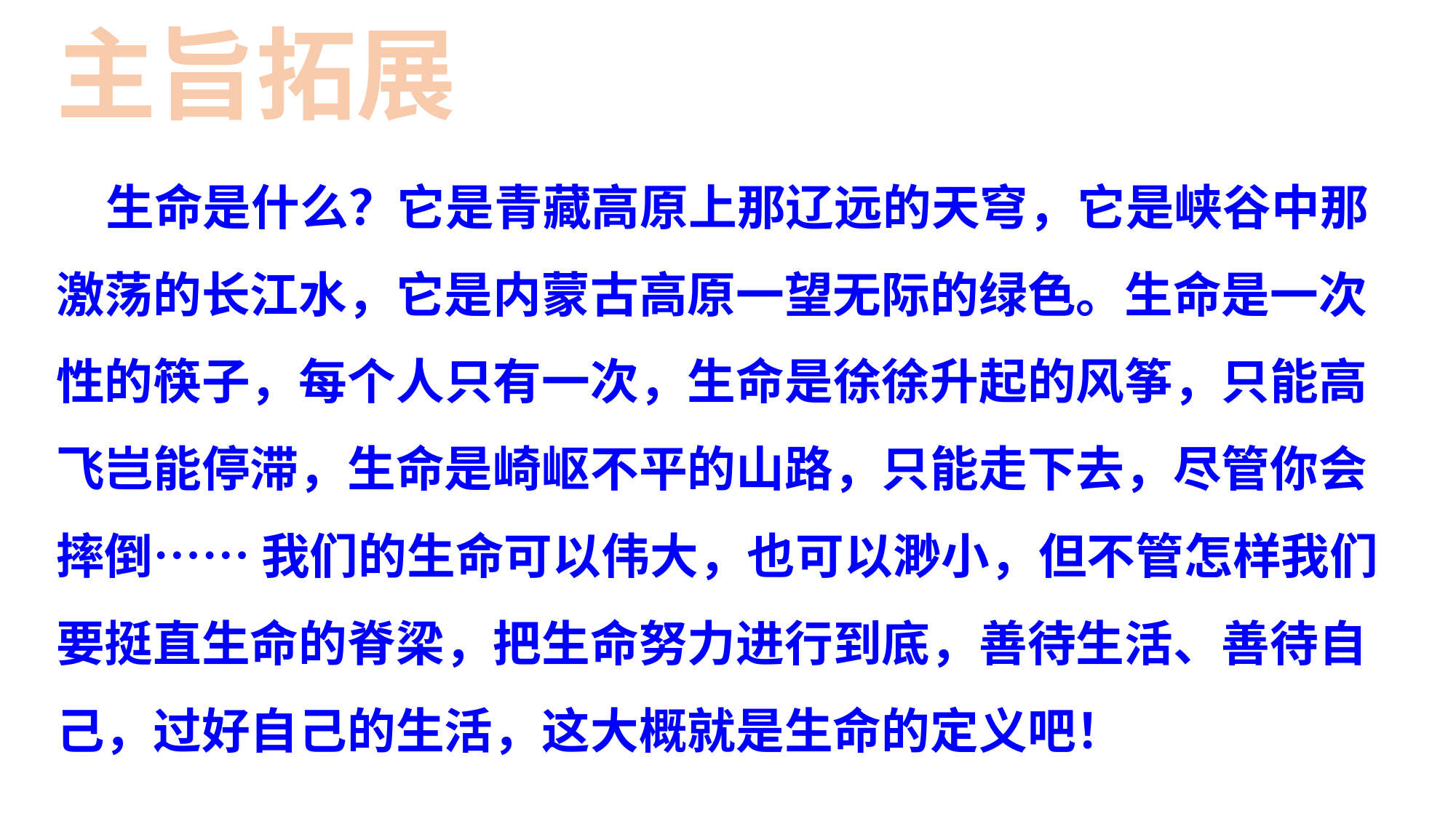

主旨拓展
     生命是什么？它是青藏高原上那辽远的天穹，它是峡谷中那激荡的长江水，它是内蒙古高原一望无际的绿色。生命是一次性的筷子，每个人只有一次，生命是徐徐升起的风筝，只能高飞岂能停滞，生命是崎岖不平的山路，只能走下去，尽管你会摔倒…… 我们的生命可以伟大，也可以渺小，但不管怎样我们要挺直生命的脊梁，把生命努力进行到底，善待生活、善待自己，过好自己的生活，这大概就是生命的定义吧！